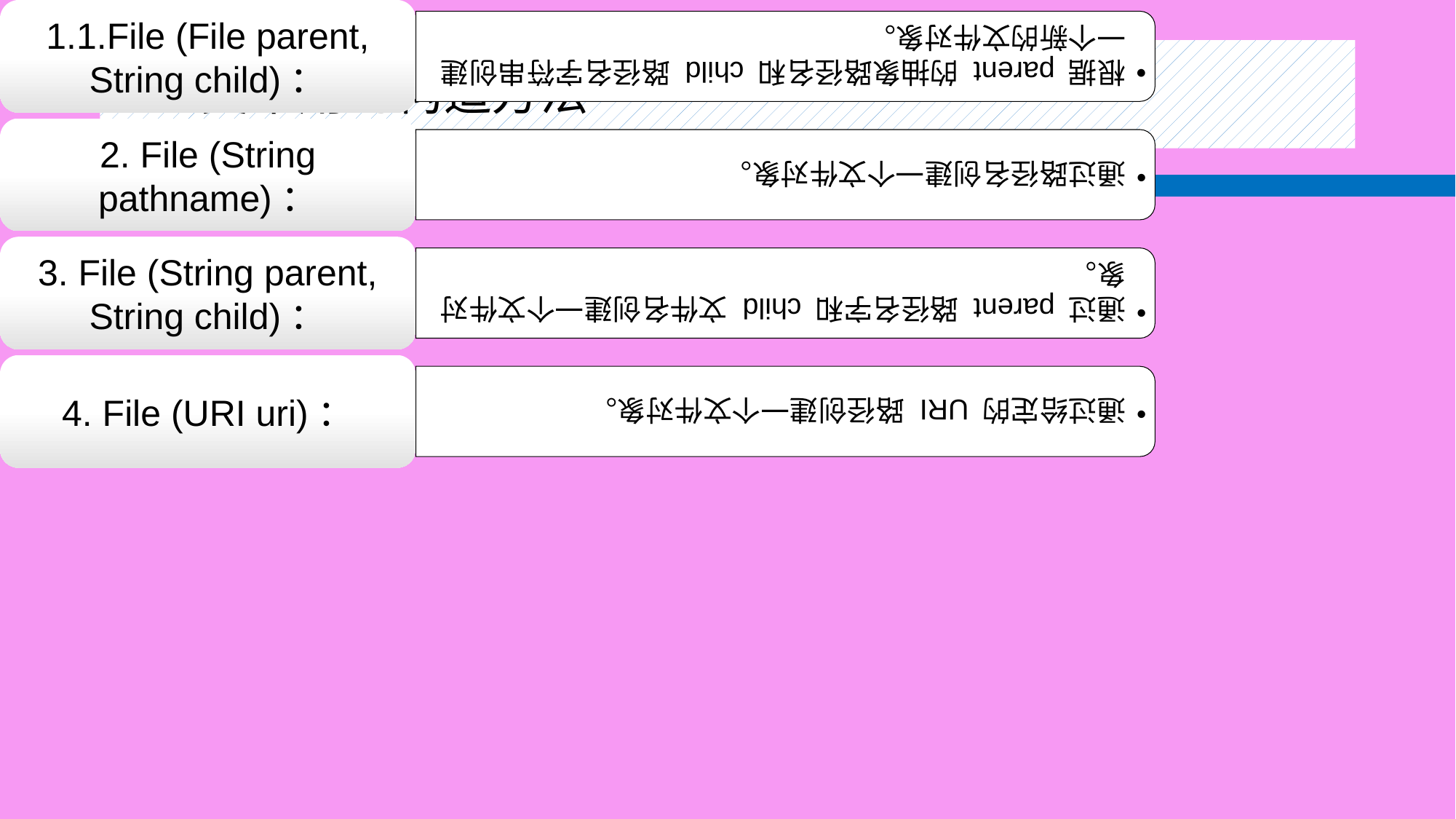

# File类常用的构造方法

根据 parent 的抽象路径名和 child 路径名字符串创建一个新的文件对象。
1.File (File parent, String child)：
通过路径名创建一个文件对象。
2. File (String pathname)：
通过 parent 路径名字和 child 文件名创建一个文件对象。
3. File (String parent, String child)：
通过给定的 URI 路径创建一个文件对象。
4. File (URI uri)：